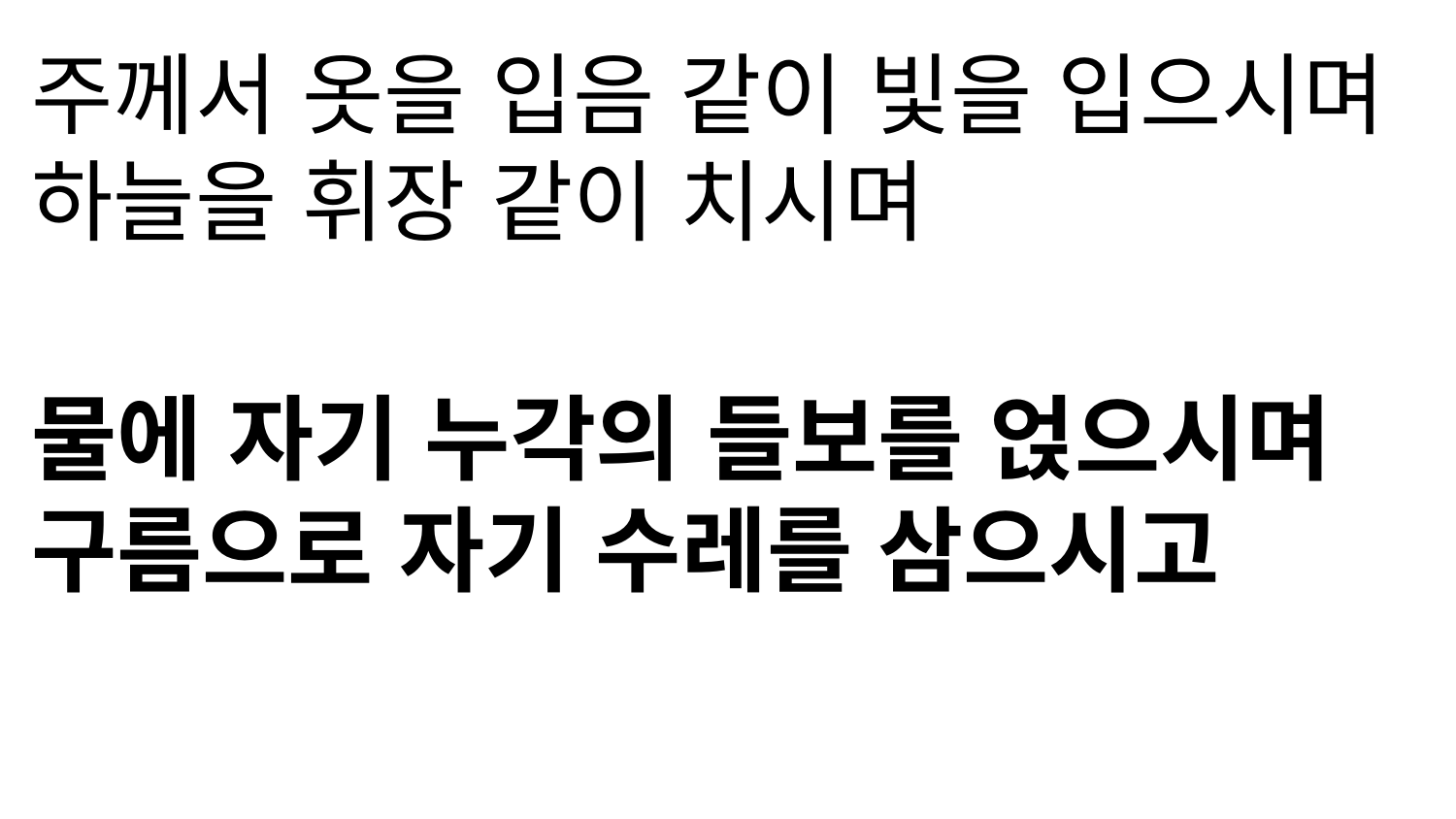

주께서 옷을 입음 같이 빛을 입으시며 하늘을 휘장 같이 치시며
물에 자기 누각의 들보를 얹으시며 구름으로 자기 수레를 삼으시고